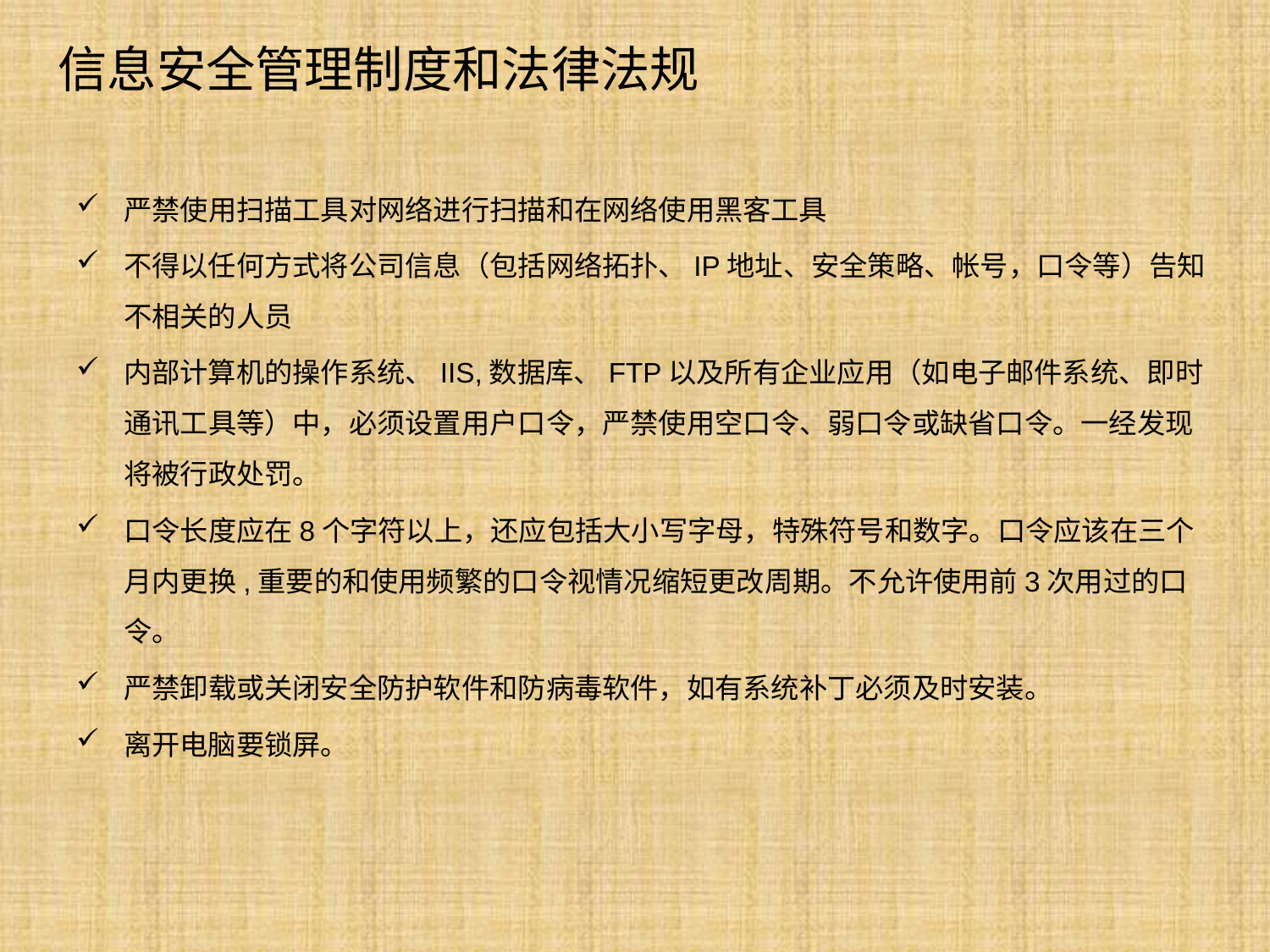

# 信息安全管理制度和法律法规
严禁使用扫描工具对网络进行扫描和在网络使用黑客工具
不得以任何方式将公司信息（包括网络拓扑、IP地址、安全策略、帐号，口令等）告知不相关的人员
内部计算机的操作系统、IIS,数据库、FTP以及所有企业应用（如电子邮件系统、即时通讯工具等）中，必须设置用户口令，严禁使用空口令、弱口令或缺省口令。一经发现将被行政处罚。
口令长度应在8个字符以上，还应包括大小写字母，特殊符号和数字。口令应该在三个月内更换,重要的和使用频繁的口令视情况缩短更改周期。不允许使用前3次用过的口令。
严禁卸载或关闭安全防护软件和防病毒软件，如有系统补丁必须及时安装。
离开电脑要锁屏。